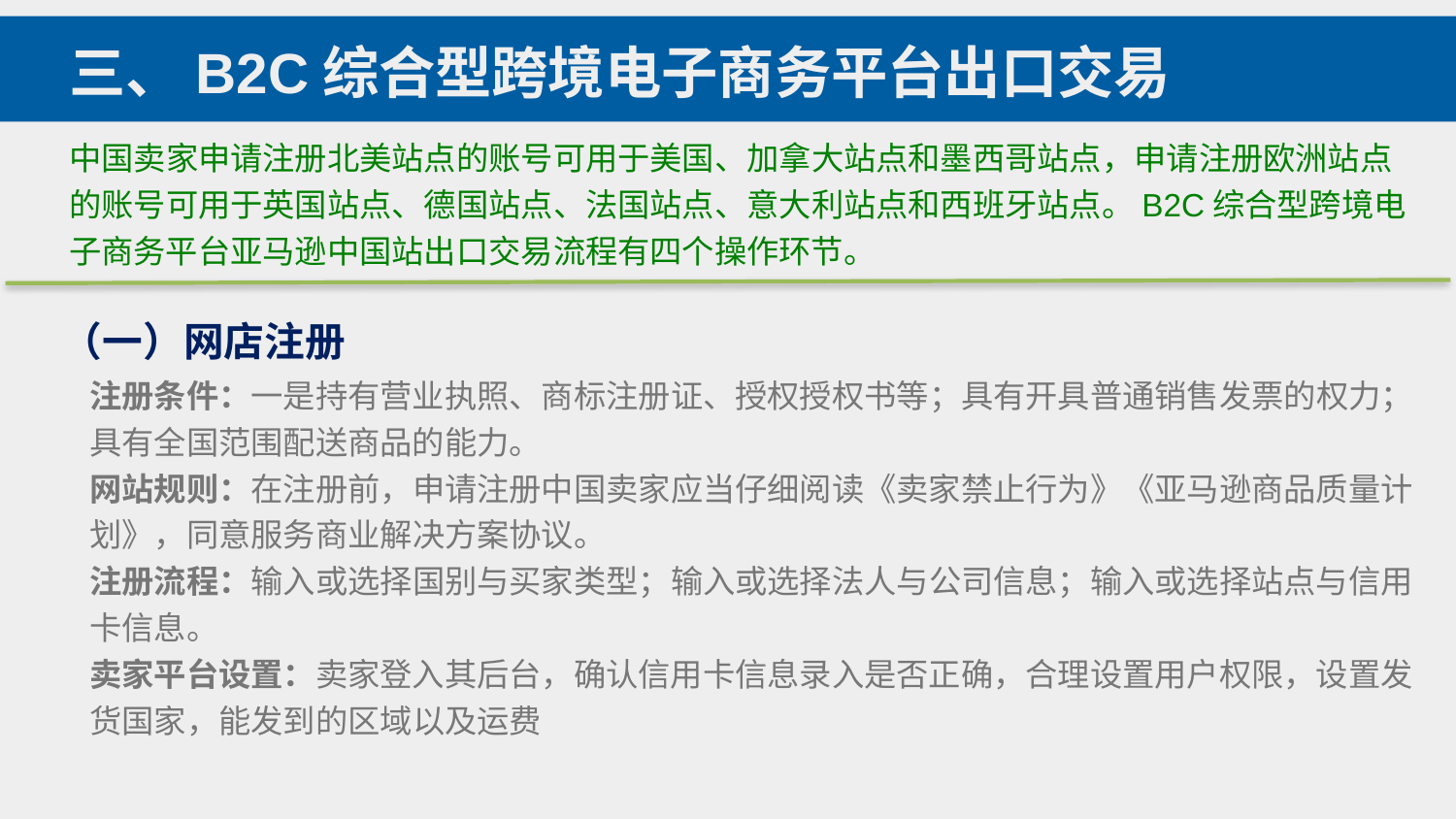

三、B2C综合型跨境电子商务平台出口交易
中国卖家申请注册北美站点的账号可用于美国、加拿大站点和墨西哥站点，申请注册欧洲站点的账号可用于英国站点、德国站点、法国站点、意大利站点和西班牙站点。B2C综合型跨境电子商务平台亚马逊中国站出口交易流程有四个操作环节。
（一）网店注册
注册条件：一是持有营业执照、商标注册证、授权授权书等；具有开具普通销售发票的权力；具有全国范围配送商品的能力。
网站规则：在注册前，申请注册中国卖家应当仔细阅读《卖家禁止行为》《亚马逊商品质量计划》，同意服务商业解决方案协议。
注册流程：输入或选择国别与买家类型；输入或选择法人与公司信息；输入或选择站点与信用卡信息。
卖家平台设置：卖家登入其后台，确认信用卡信息录入是否正确，合理设置用户权限，设置发货国家，能发到的区域以及运费